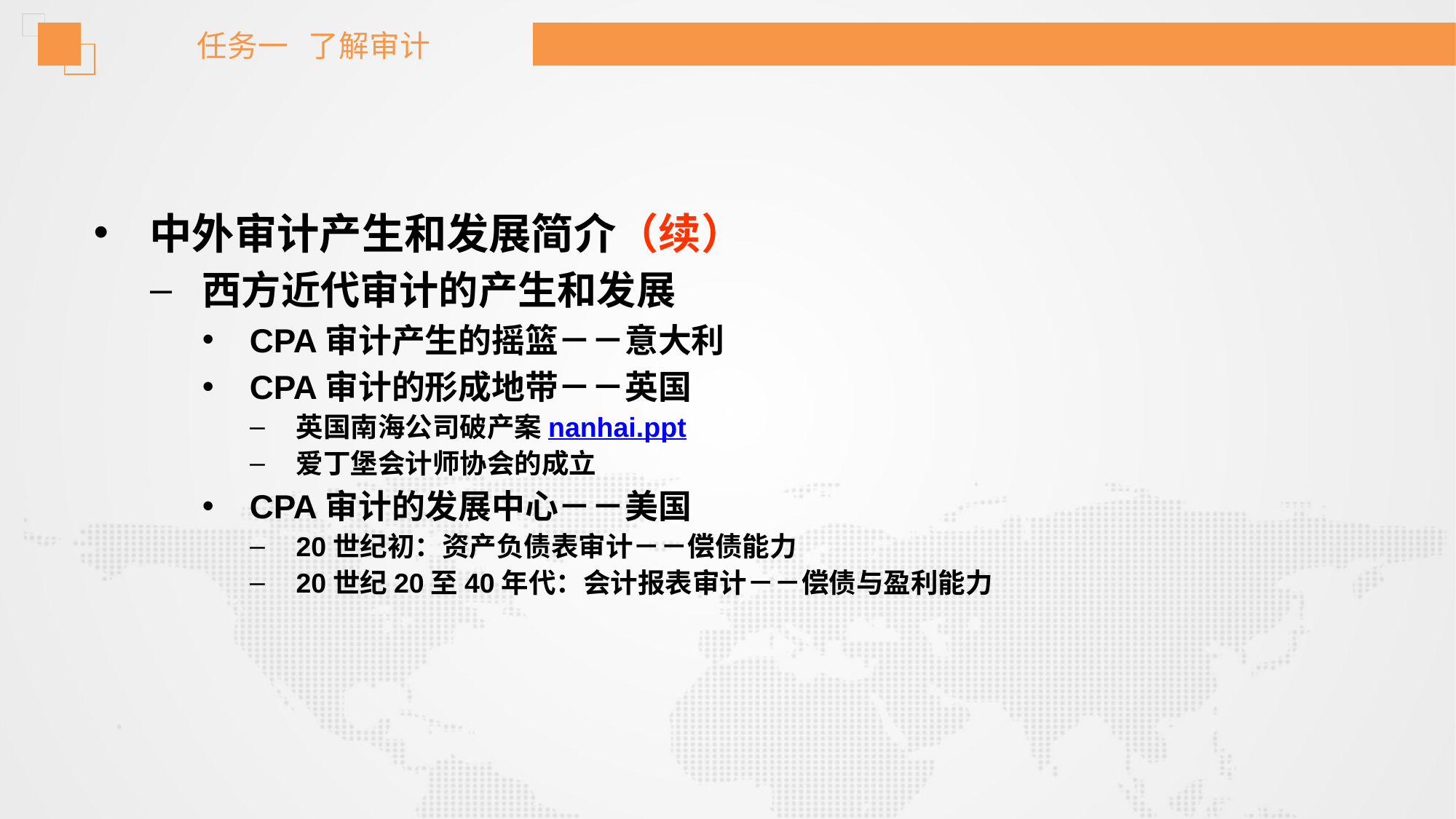

任务一   了解审计

中外审计产生和发展简介（续）
西方近代审计的产生和发展
CPA审计产生的摇篮－－意大利
CPA审计的形成地带－－英国
英国南海公司破产案nanhai.ppt
爱丁堡会计师协会的成立
CPA审计的发展中心－－美国
20世纪初：资产负债表审计－－偿债能力
20世纪20至40年代：会计报表审计－－偿债与盈利能力